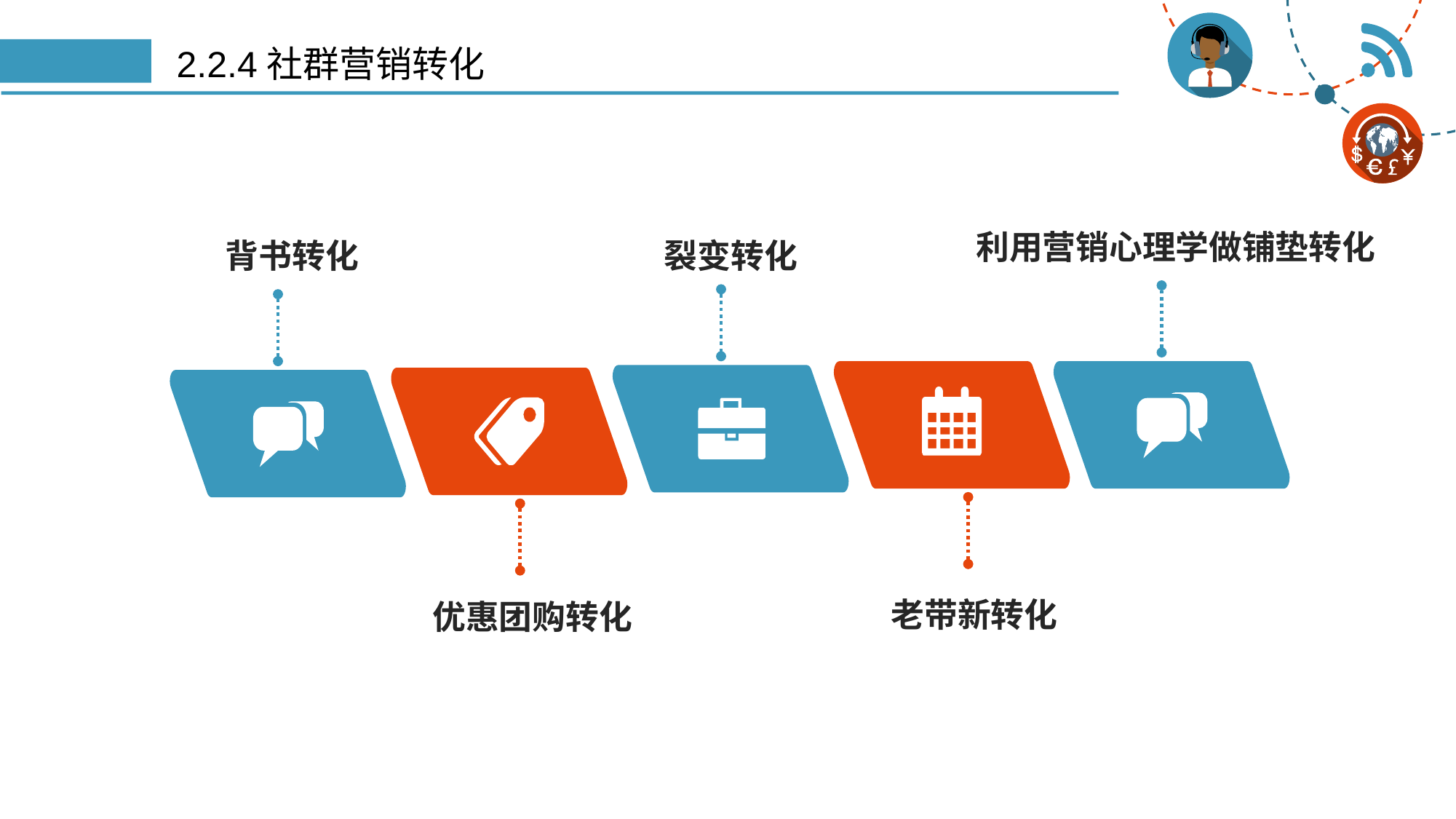

# 2.2.4社群营销转化
利用营销心理学做铺垫转化

背书转化

裂变转化

老带新转化

优惠团购转化